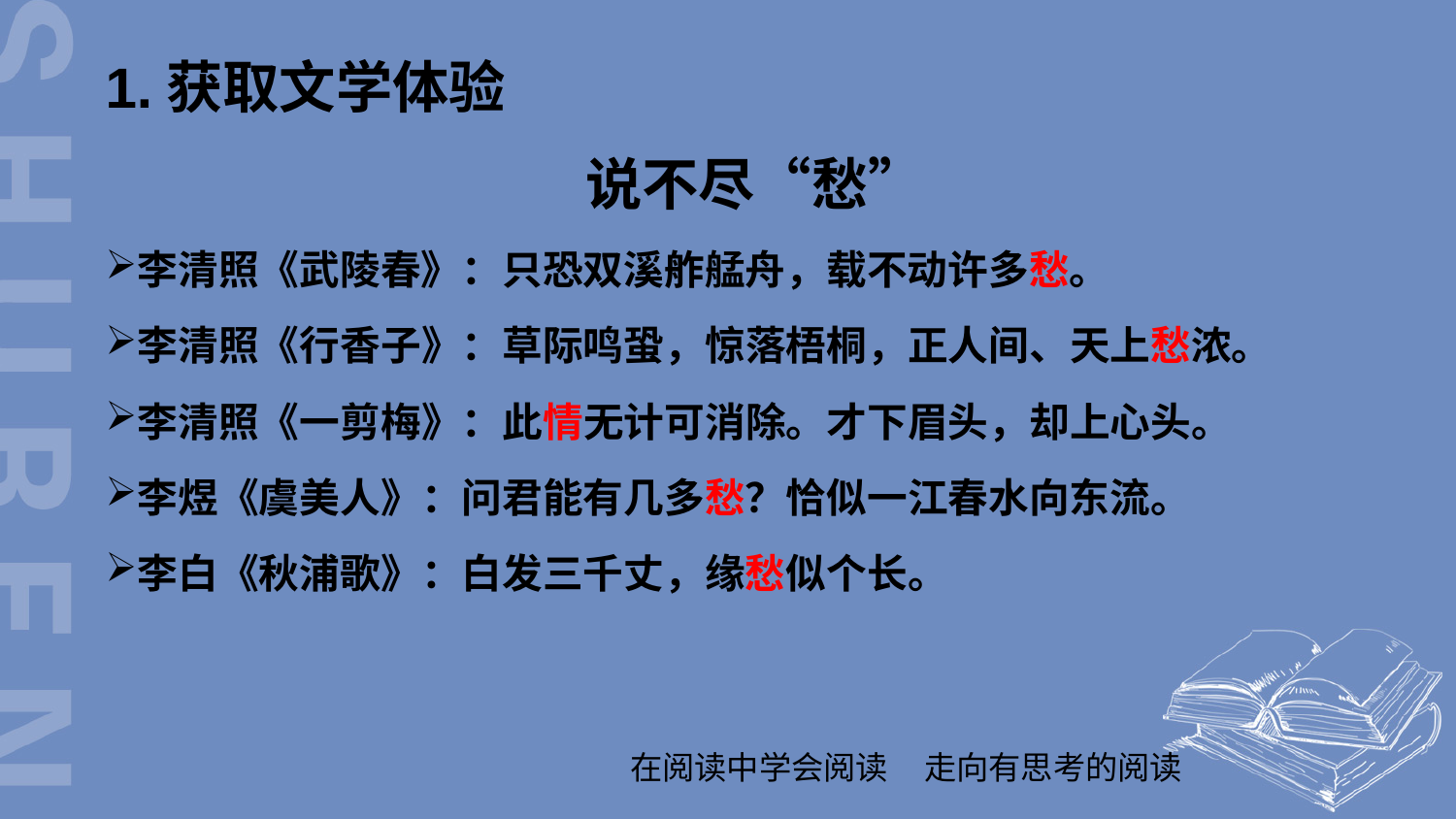

1.获取文学体验
    说不尽“愁”
李清照《武陵春》：只恐双溪舴艋舟，载不动许多愁。
李清照《行香子》：草际鸣蛩，惊落梧桐，正人间、天上愁浓。
李清照《一剪梅》：此情无计可消除。才下眉头，却上心头。
李煜《虞美人》：问君能有几多愁？恰似一江春水向东流。
李白《秋浦歌》：白发三千丈，缘愁似个长。